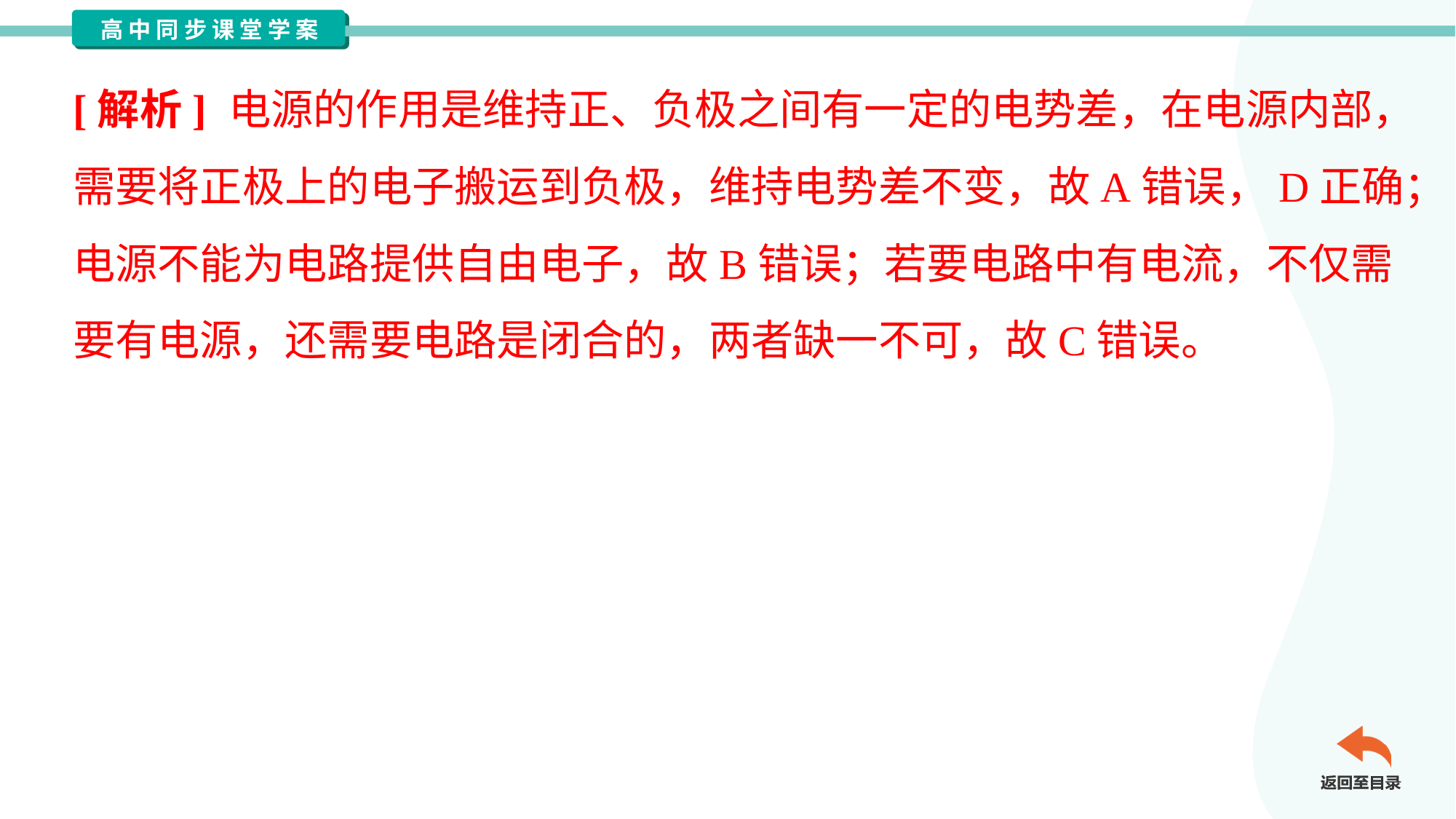

[解析] 电源的作用是维持正、负极之间有一定的电势差，在电源内部，
需要将正极上的电子搬运到负极，维持电势差不变，故A错误，D正确；
电源不能为电路提供自由电子，故B错误；若要电路中有电流，不仅需
要有电源，还需要电路是闭合的，两者缺一不可，故C错误。